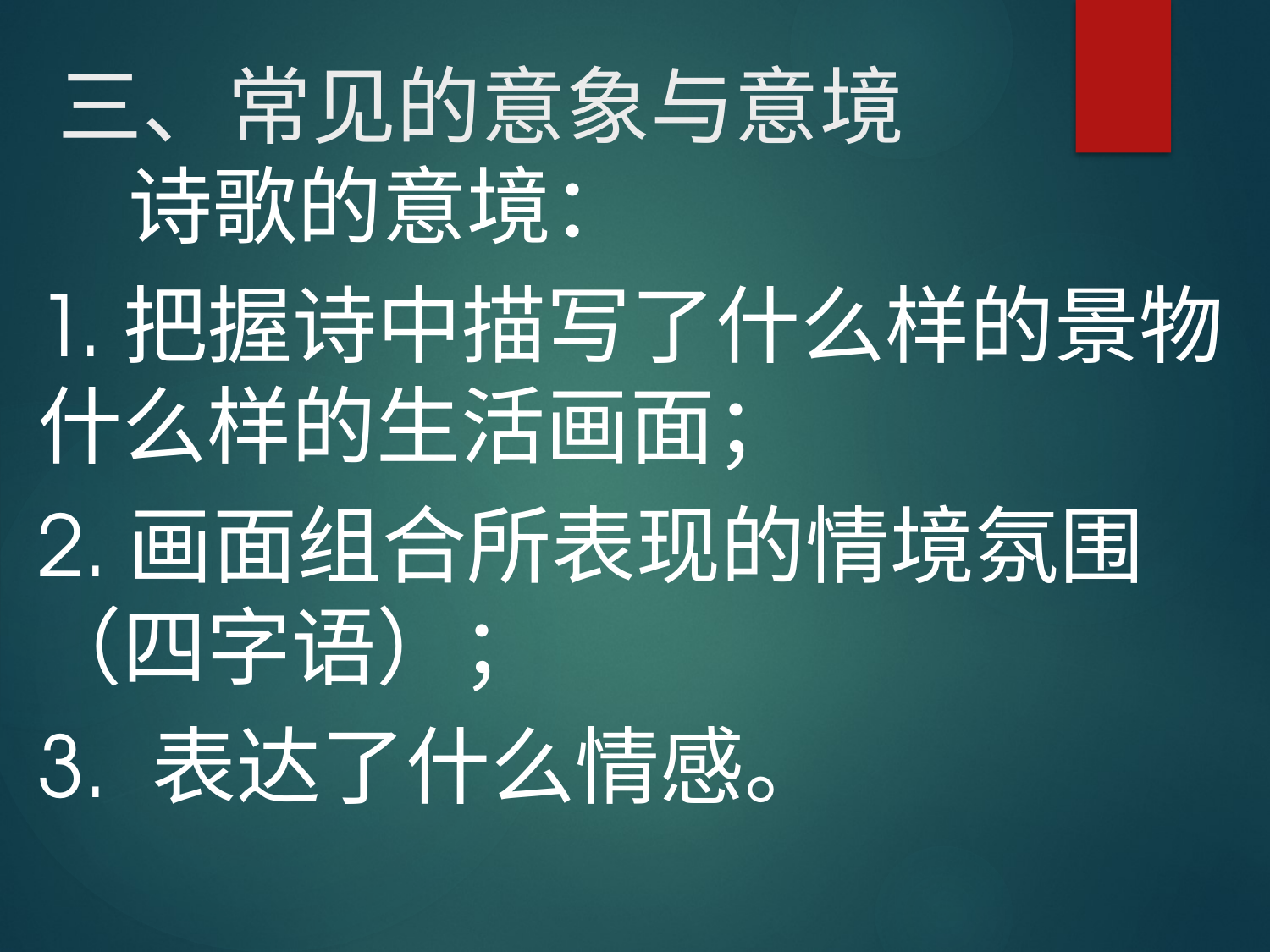

# 三、常见的意象与意境
   诗歌的意境：
1.把握诗中描写了什么样的景物什么样的生活画面；
2.画面组合所表现的情境氛围（四字语）；
3. 表达了什么情感。